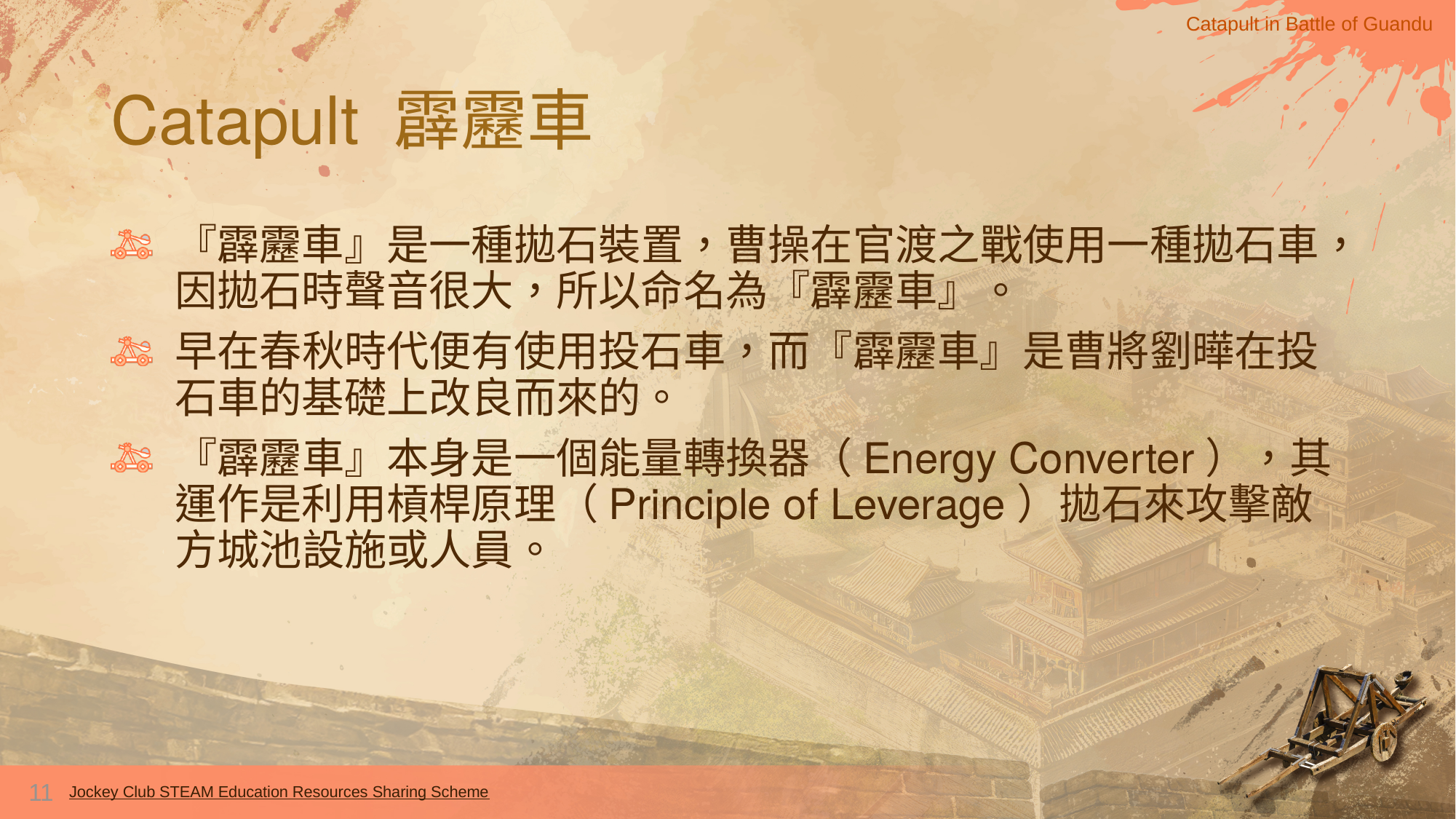

# Catapult 霹靂車
『霹靂車』是一種拋石裝置，曹操在官渡之戰使用一種拋石車，因拋石時聲音很大，所以命名為『霹靂車』。
早在春秋時代便有使用投石車，而『霹靂車』是曹將劉曄在投石車的基礎上改良而來的。
『霹靂車』本身是一個能量轉換器（Energy Converter），其運作是利用槓桿原理（Principle of Leverage）拋石來攻擊敵方城池設施或人員。

11